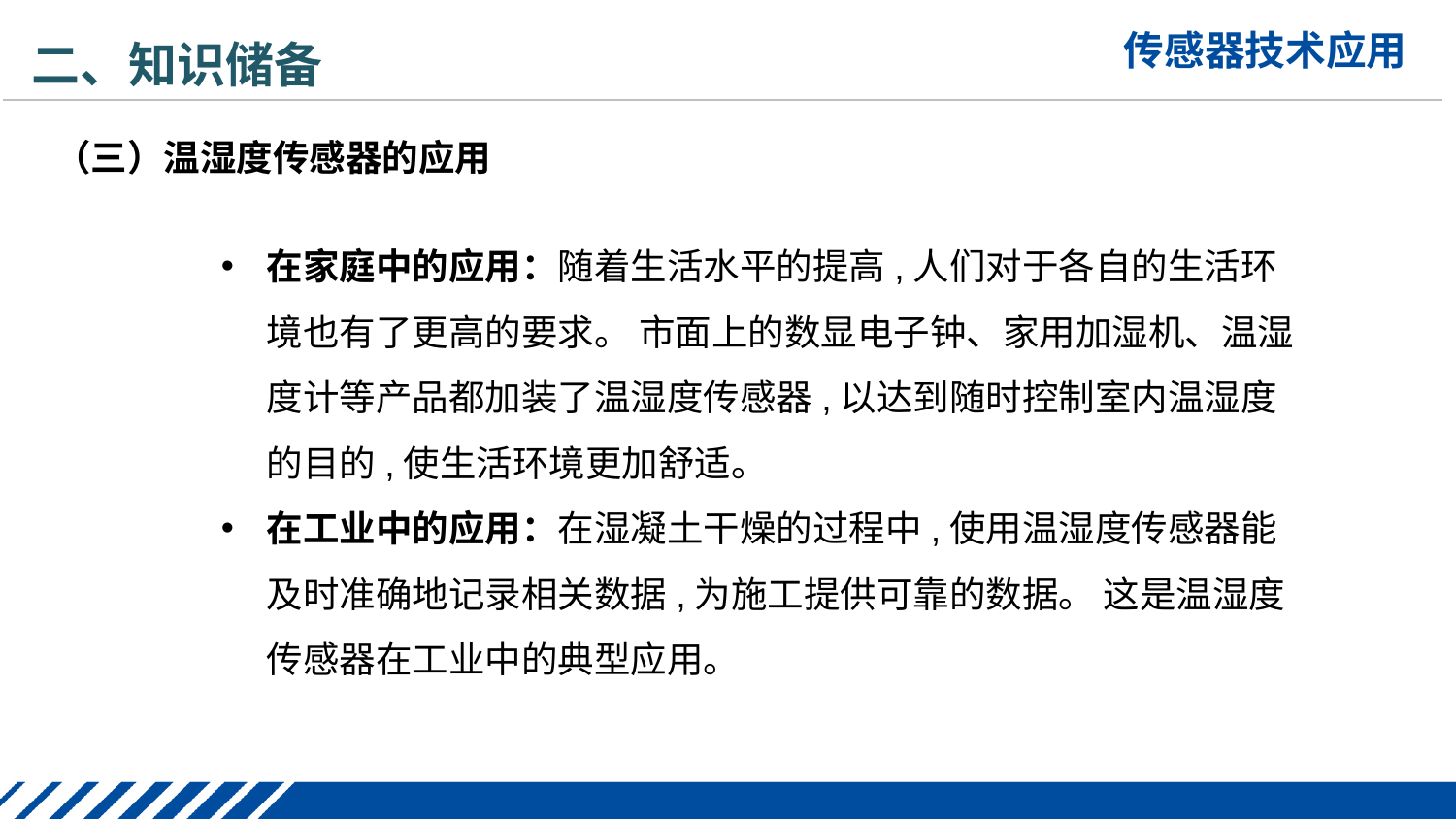

二、知识储备
（三）温湿度传感器的应用
在家庭中的应用：随着生活水平的提高,人们对于各自的生活环境也有了更高的要求。 市面上的数显电子钟、家用加湿机、温湿度计等产品都加装了温湿度传感器,以达到随时控制室内温湿度的目的,使生活环境更加舒适。
在工业中的应用：在湿凝土干燥的过程中,使用温湿度传感器能及时准确地记录相关数据,为施工提供可靠的数据。 这是温湿度传感器在工业中的典型应用。